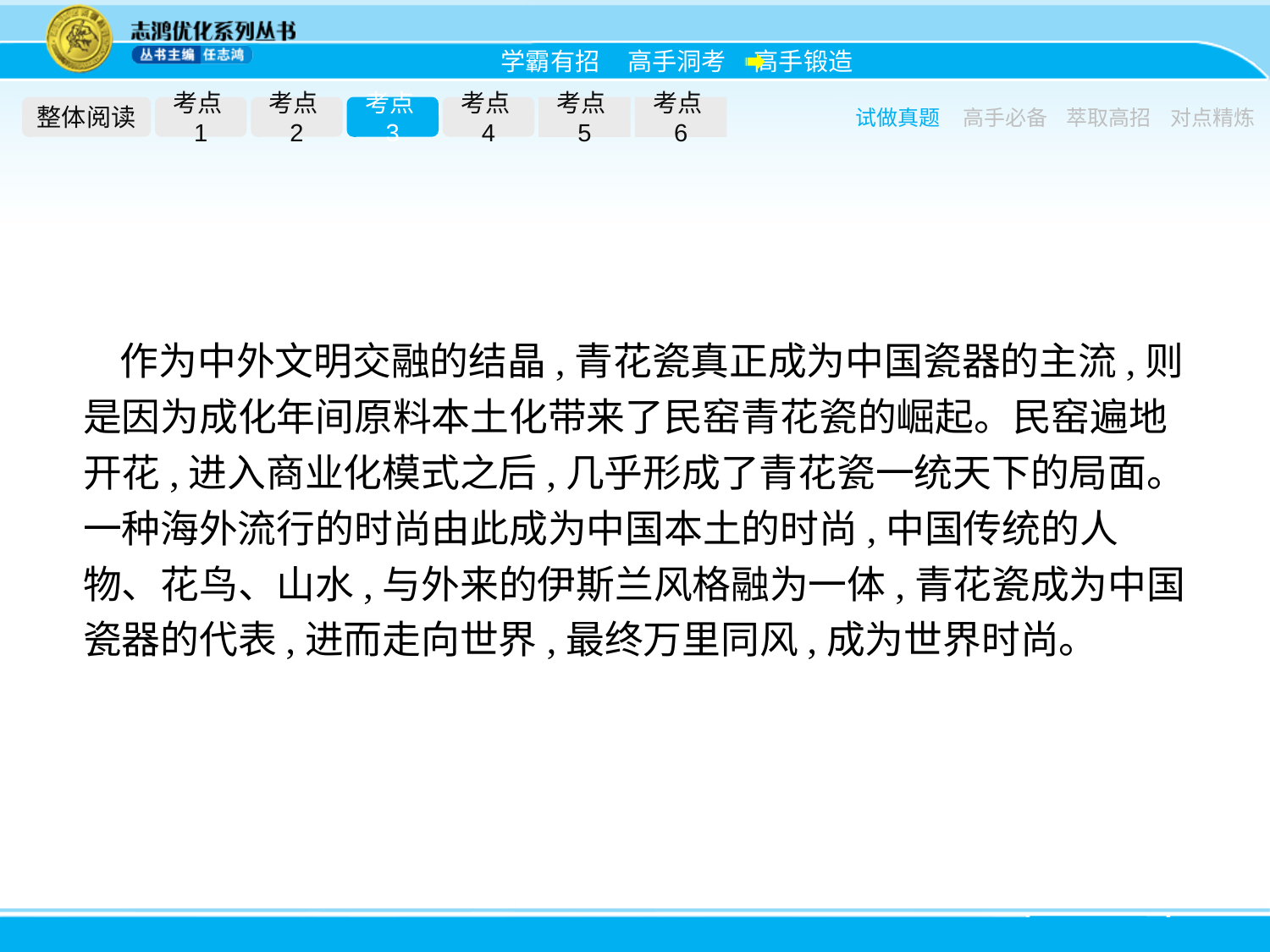

整体阅读
考点1
考点2
考点3
考点4
考点5
考点6
试做真题
高手必备
萃取高招
对点精炼
作为中外文明交融的结晶,青花瓷真正成为中国瓷器的主流,则是因为成化年间原料本土化带来了民窑青花瓷的崛起。民窑遍地开花,进入商业化模式之后,几乎形成了青花瓷一统天下的局面。一种海外流行的时尚由此成为中国本土的时尚,中国传统的人物、花鸟、山水,与外来的伊斯兰风格融为一体,青花瓷成为中国瓷器的代表,进而走向世界,最终万里同风,成为世界时尚。